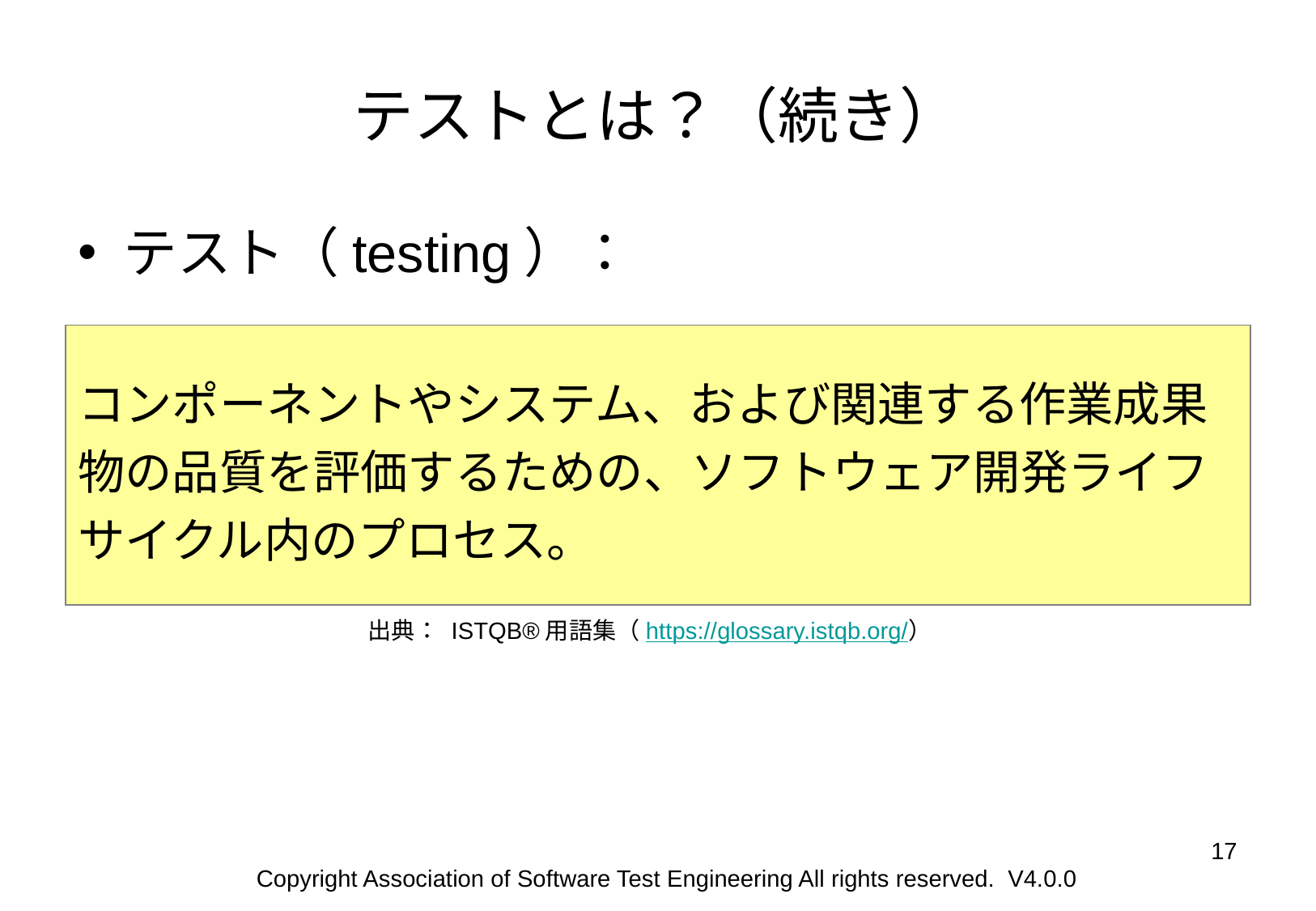

# テストとは？（続き）
テスト（testing）：
コンポーネントやシステム、および関連する作業成果物の品質を評価するための、ソフトウェア開発ライフサイクル内のプロセス。
出典： ISTQB®用語集（https://glossary.istqb.org/）
17
Copyright Association of Software Test Engineering All rights reserved.  V4.0.0